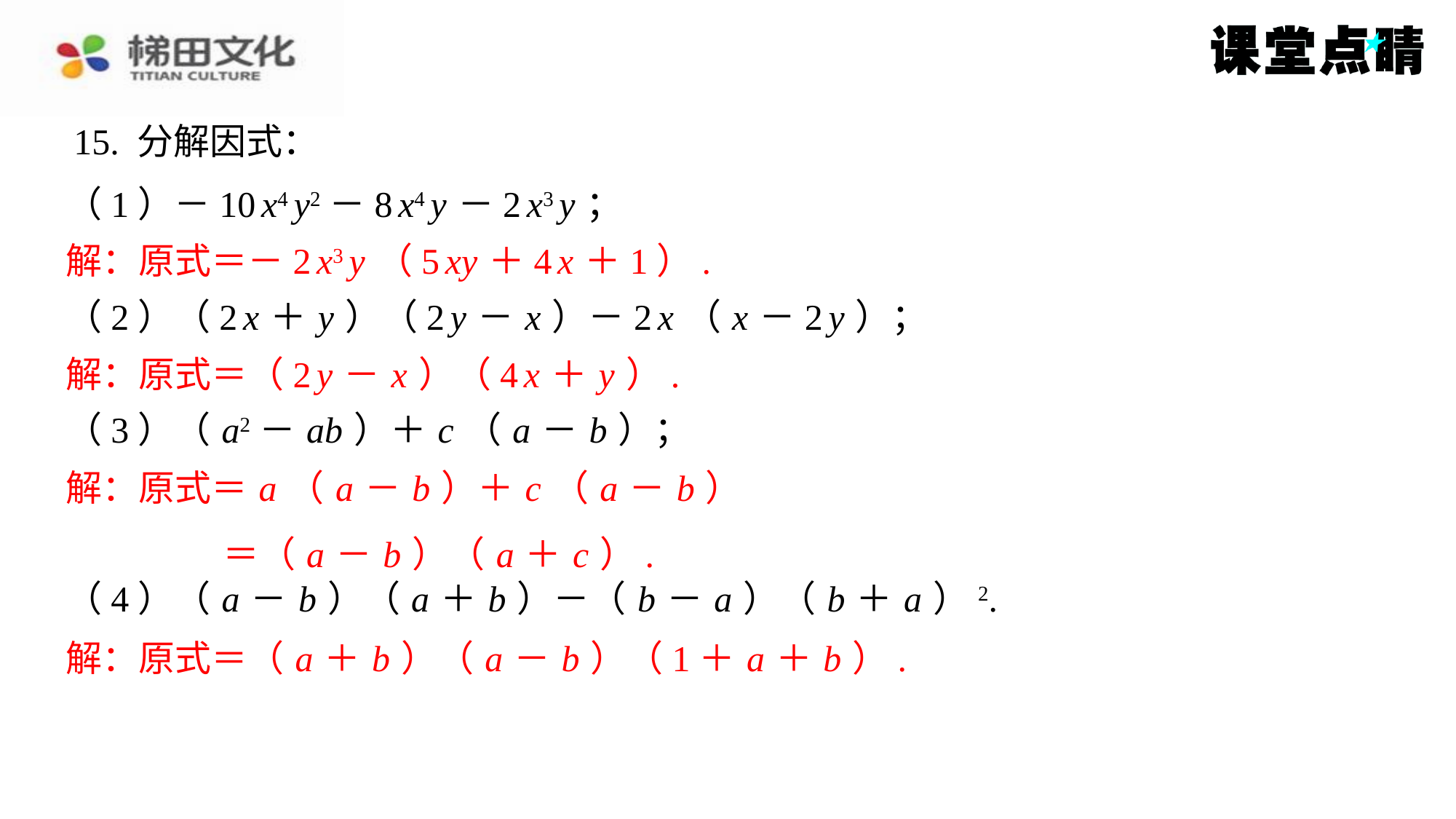

15. 分解因式：
（1）－10 x4 y2－8 x4 y －2 x3 y ；
解：原式＝－2 x3 y （5 xy ＋4 x ＋1）.
（2）（2 x ＋ y ）（2 y － x ）－2 x （ x －2 y ）；
解：原式＝（2 y － x ）（4 x ＋ y ）.
（3）（ a2－ ab ）＋ c （ a － b ）；
解：原式＝ a （ a － b ）＋ c （ a － b ）
＝（ a － b ）（ a ＋ c ）.
（4）（ a － b ）（ a ＋ b ）－（ b － a ）（ b ＋ a ）2.
解：原式＝（ a ＋ b ）（ a － b ）（1＋ a ＋ b ）.
解：原式＝－2 x3 y （5 xy ＋4 x ＋1）.
解：原式＝（2 y － x ）（4 x ＋ y ）.
解：原式＝ a （ a － b ）＋ c （ a － b ）
＝（ a － b ）（ a ＋ c ）.
解：原式＝（ a ＋ b ）（ a － b ）（1＋ a ＋ b ）.